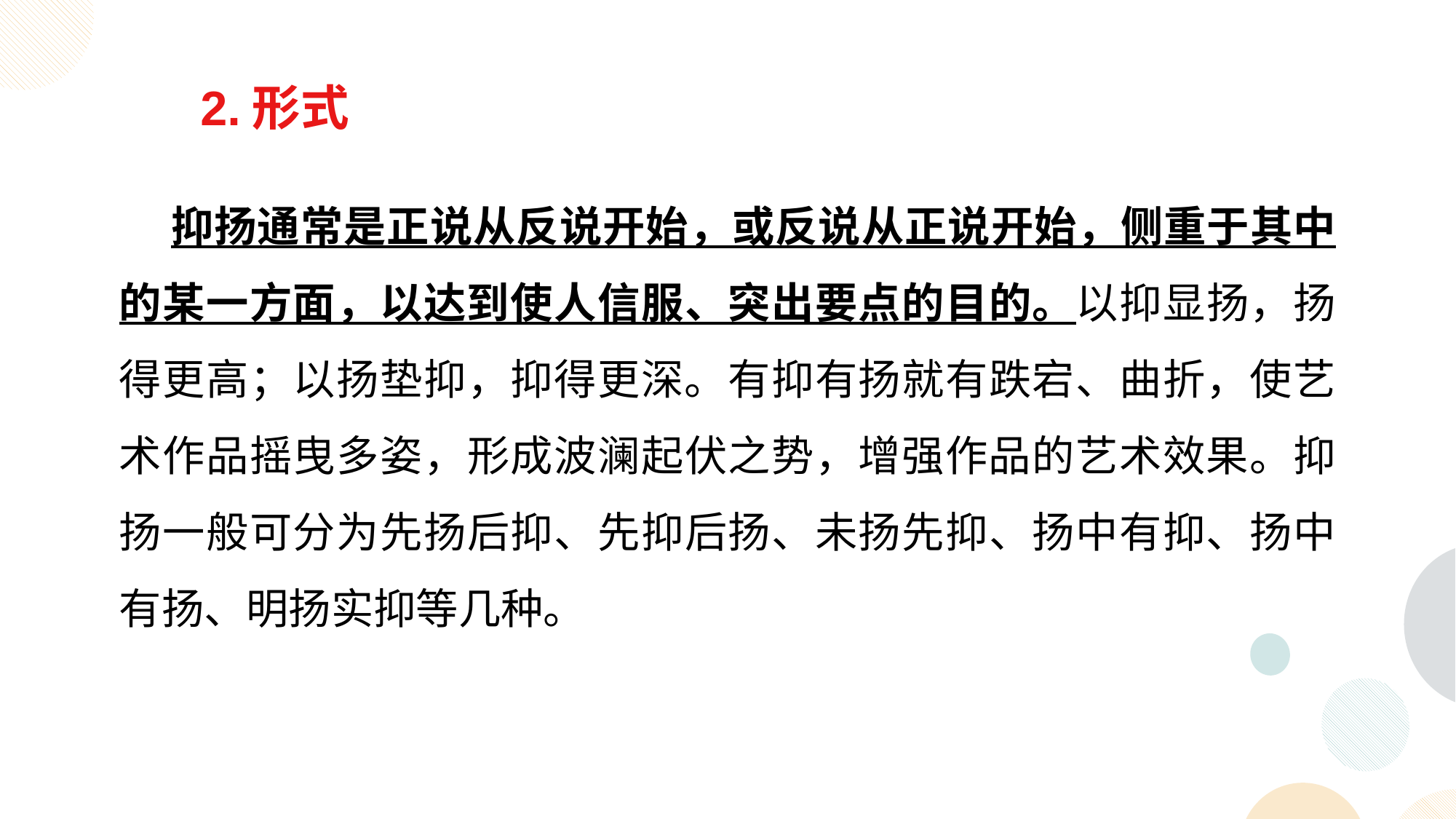

2.形式
    抑扬通常是正说从反说开始，或反说从正说开始，侧重于其中的某一方面，以达到使人信服、突出要点的目的。以抑显扬，扬得更高；以扬垫抑，抑得更深。有抑有扬就有跌宕、曲折，使艺术作品摇曳多姿，形成波澜起伏之势，增强作品的艺术效果。抑扬一般可分为先扬后抑、先抑后扬、未扬先抑、扬中有抑、扬中有扬、明扬实抑等几种。